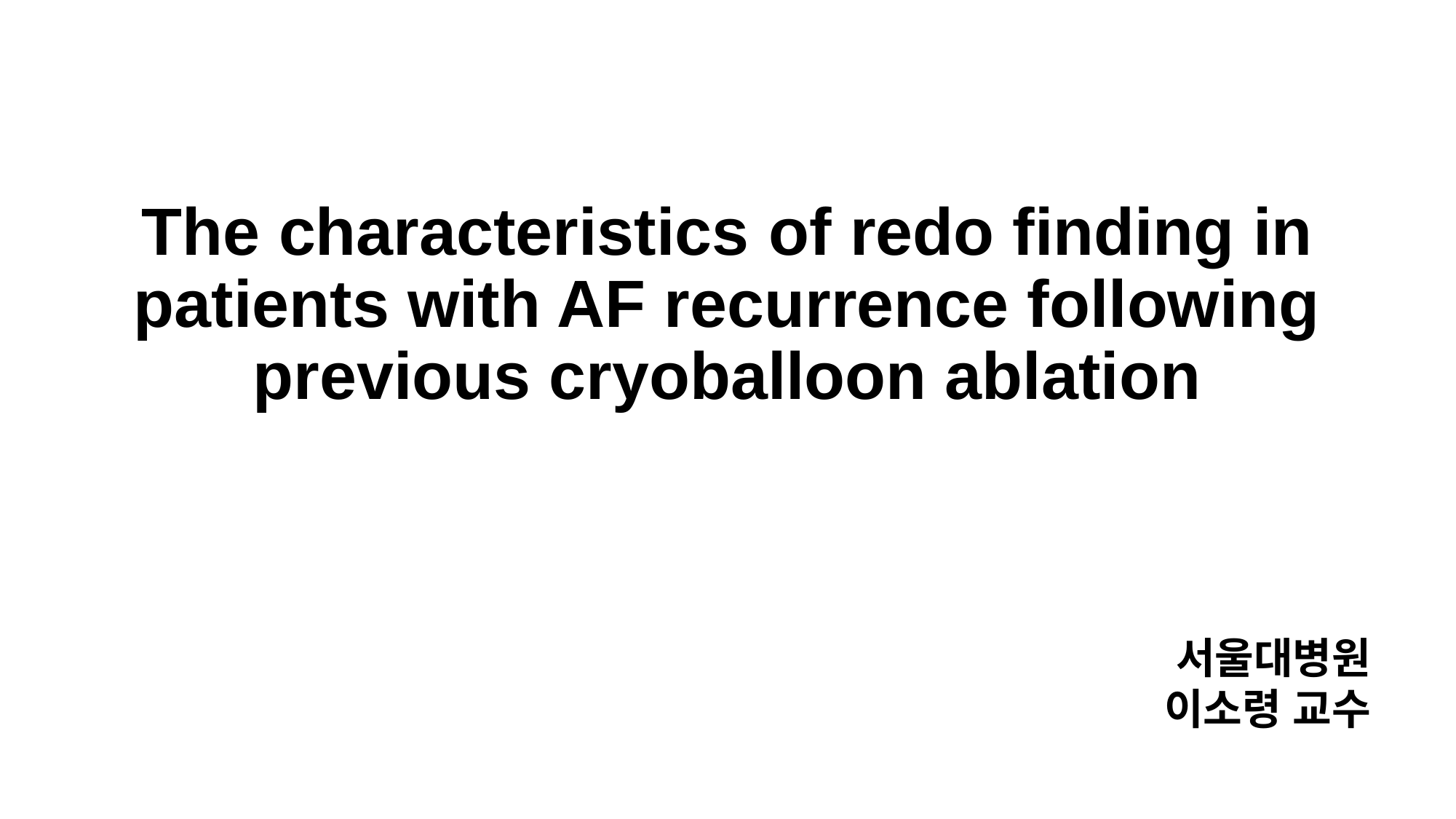

# The characteristics of redo finding in patients with AF recurrence following previous cryoballoon ablation
서울대병원
이소령 교수